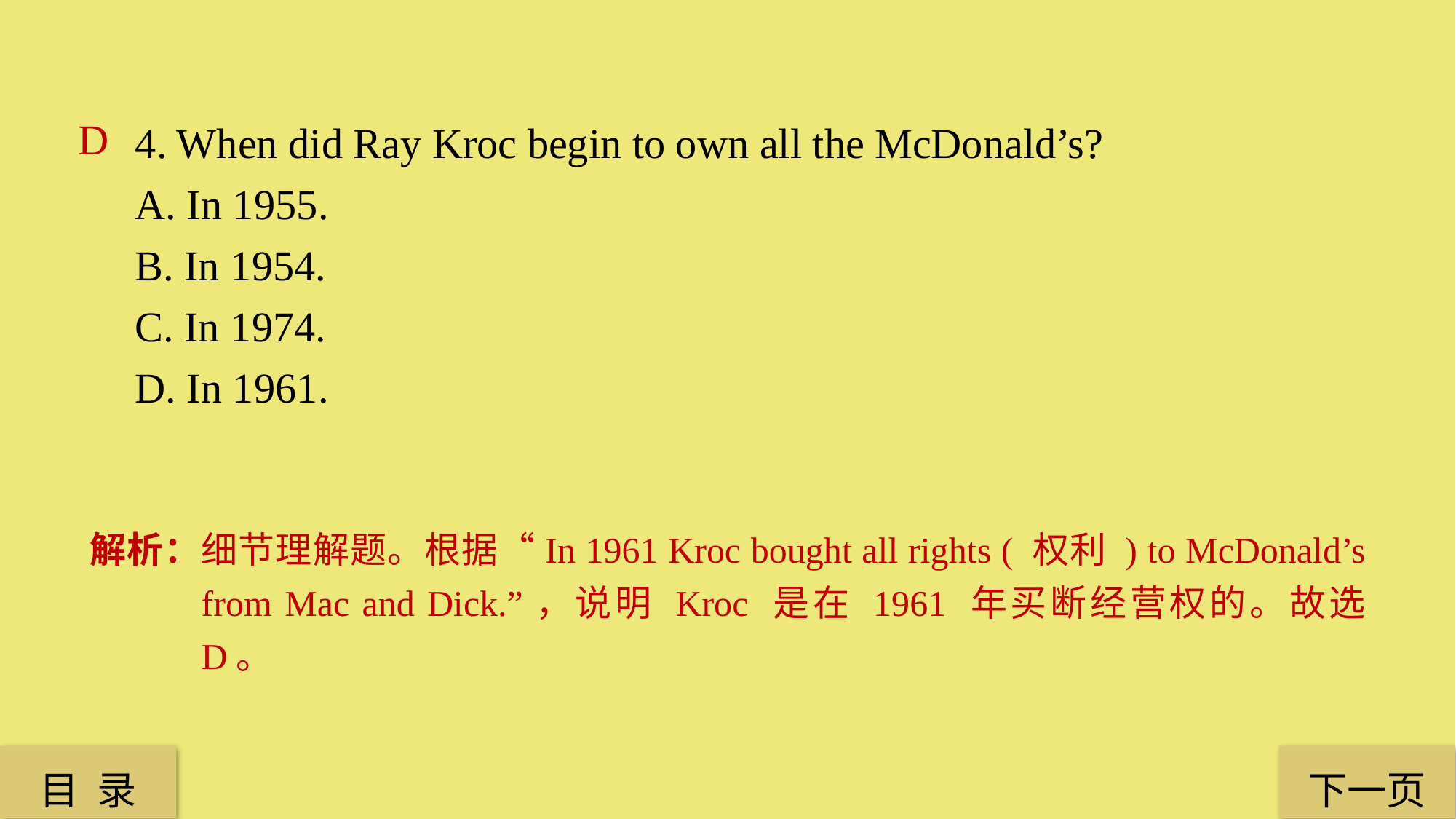

4. When did Ray Kroc begin to own all the McDonald’s?
A. In 1955.
B. In 1954.
C. In 1974.
D. In 1961.
D
解析：细节理解题。根据“In 1961 Kroc bought all rights ( 权利 ) to McDonald’s from Mac and Dick.”，说明 Kroc 是在 1961 年买断经营权的。故选 D。